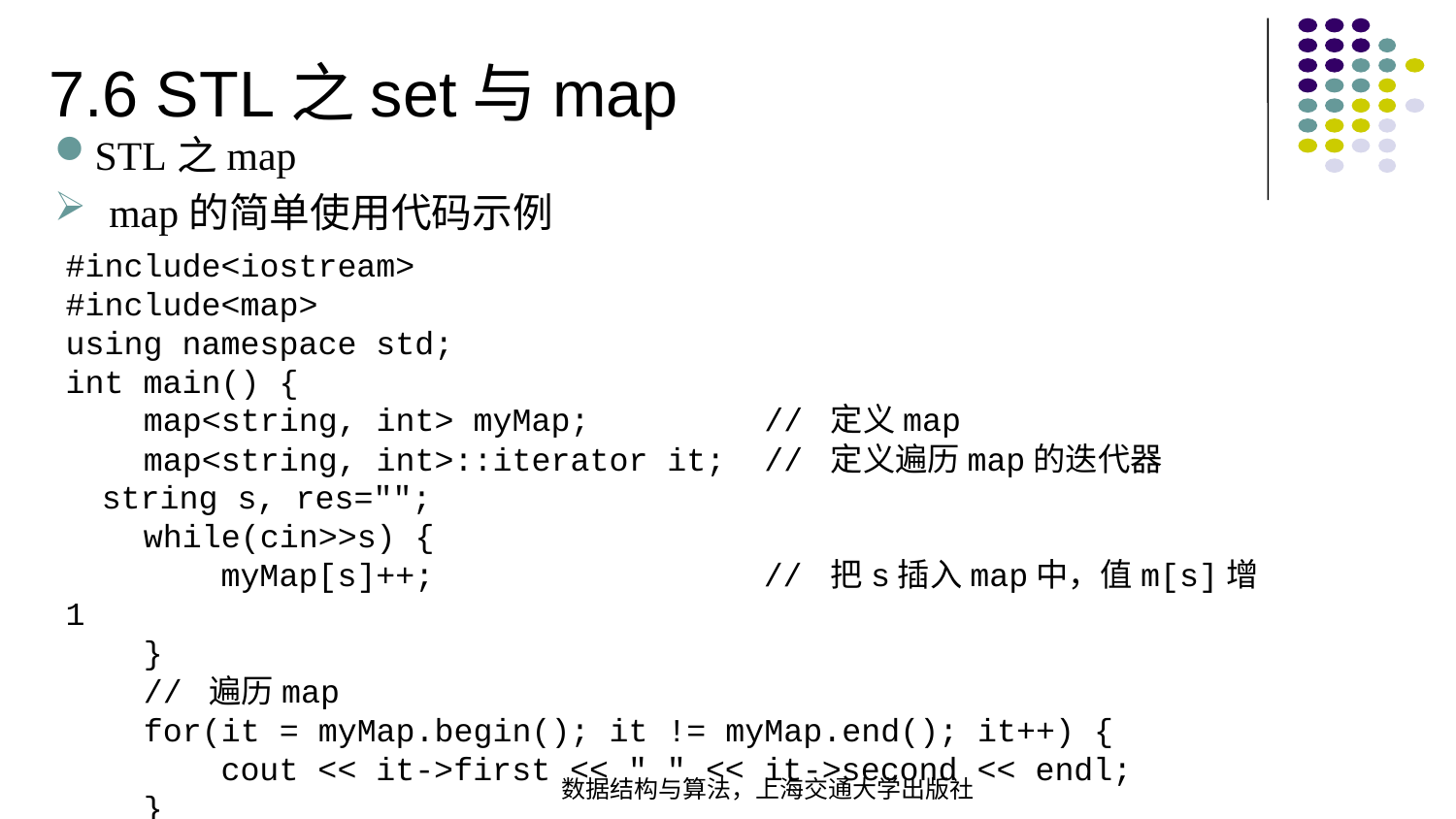

7.6 STL之set与map
STL之map
map的简单使用代码示例
#include<iostream>#include<map>using namespace std;int main() {    map<string, int> myMap;         // 定义map     map<string, int>::iterator it;  // 定义遍历map的迭代器     string s, res="";    while(cin>>s) {        myMap[s]++;                 // 把s插入map中，值m[s]增1    }    // 遍历map    for(it = myMap.begin(); it != myMap.end(); it++) {             cout << it->first << " " << it->second << endl;    }